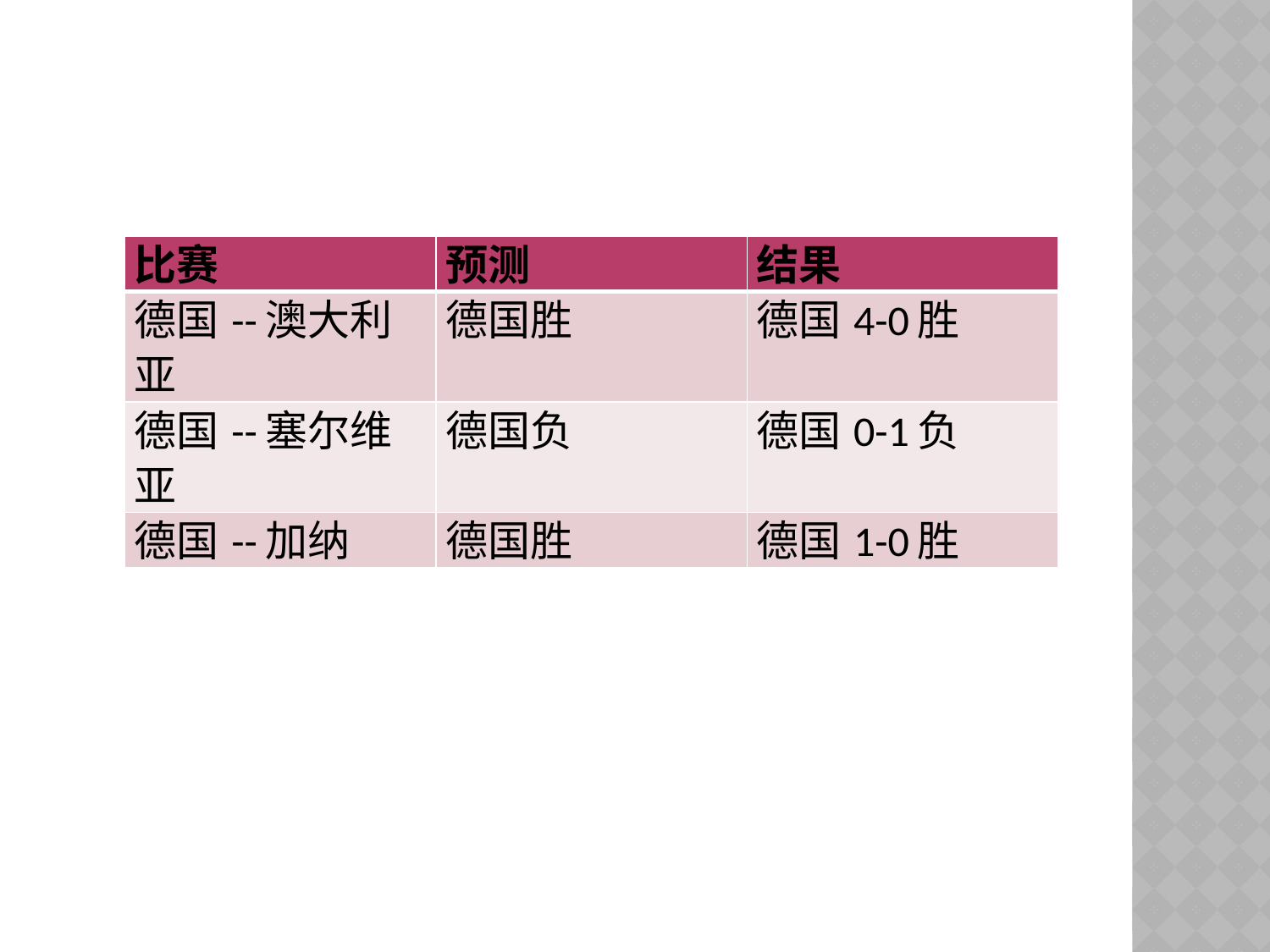

| 比赛 | 预测 | 结果 |
| --- | --- | --- |
| 德国--澳大利亚 | 德国胜 | 德国4-0胜 |
| 德国--塞尔维亚 | 德国负 | 德国0-1负 |
| 德国--加纳 | 德国胜 | 德国1-0胜 |